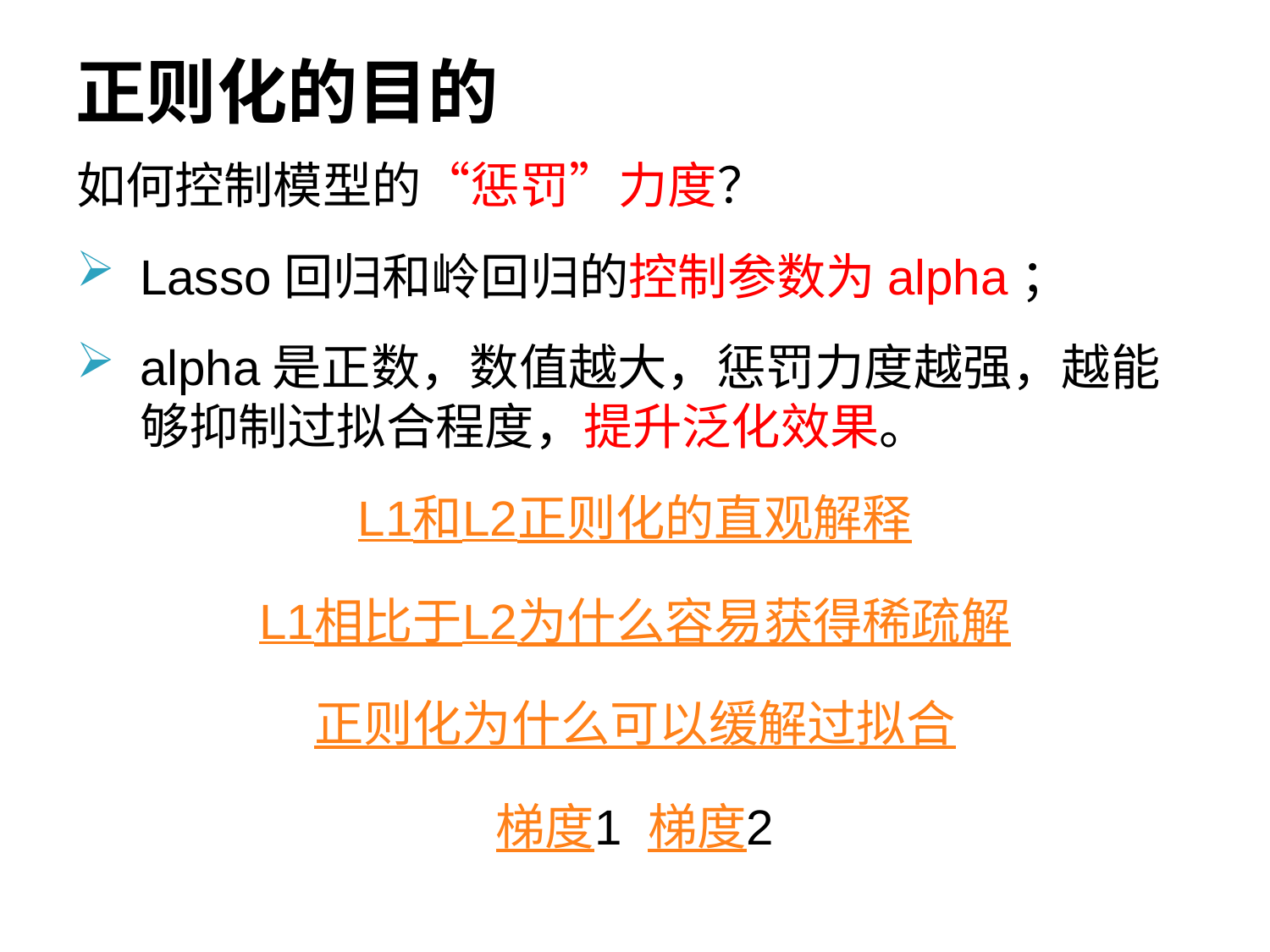

# 正则化的目的
如何控制模型的“惩罚”力度？
Lasso回归和岭回归的控制参数为alpha；
alpha是正数，数值越大，惩罚力度越强，越能够抑制过拟合程度，提升泛化效果。
L1和L2正则化的直观解释
L1相比于L2为什么容易获得稀疏解
正则化为什么可以缓解过拟合
梯度1 梯度2